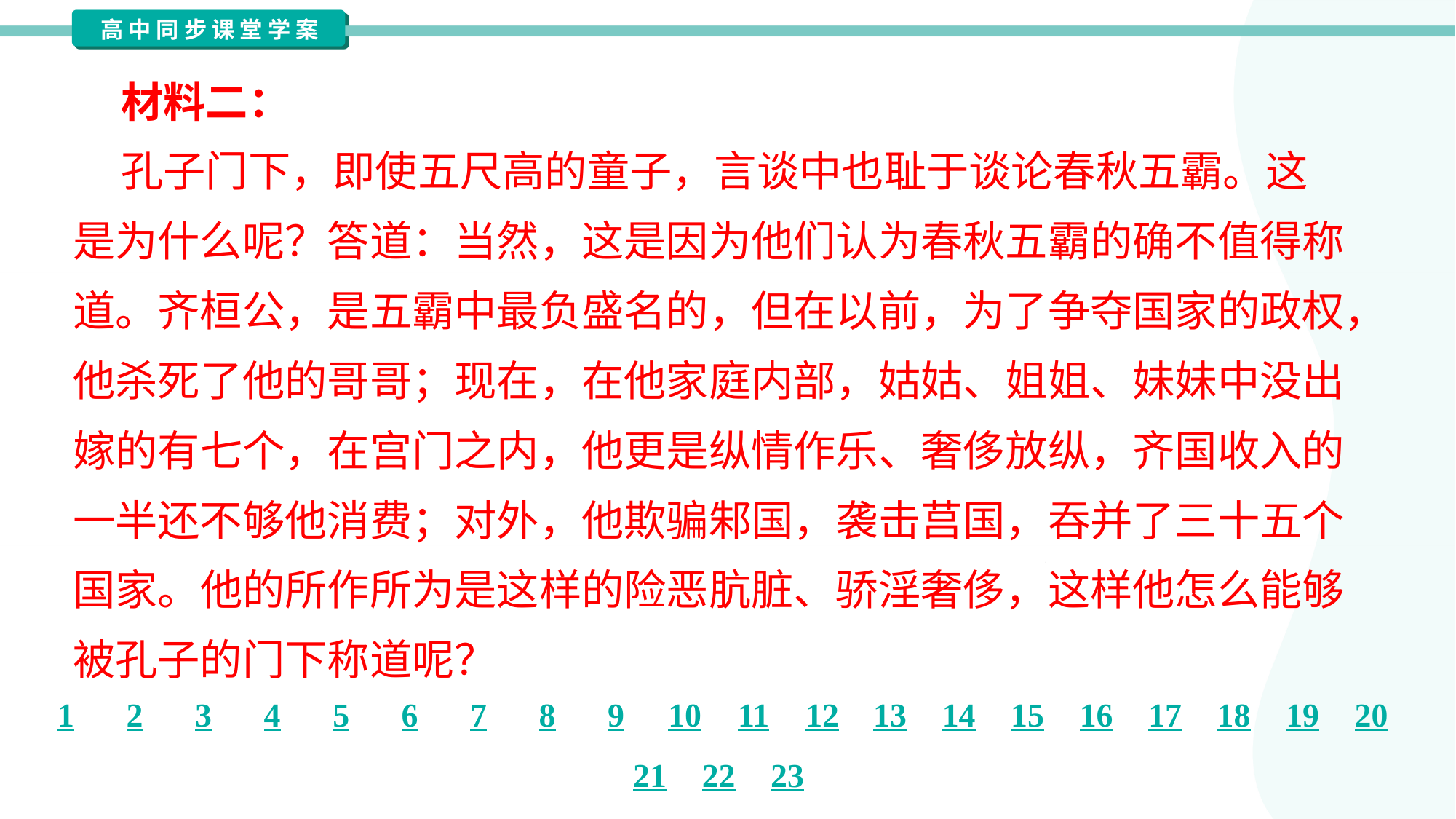

材料二：
    孔子门下，即使五尺高的童子，言谈中也耻于谈论春秋五霸。这
是为什么呢？答道：当然，这是因为他们认为春秋五霸的确不值得称
道。齐桓公，是五霸中最负盛名的，但在以前，为了争夺国家的政权，
他杀死了他的哥哥；现在，在他家庭内部，姑姑、姐姐、妹妹中没出
嫁的有七个，在宫门之内，他更是纵情作乐、奢侈放纵，齐国收入的
一半还不够他消费；对外，他欺骗邾国，袭击莒国，吞并了三十五个
国家。他的所作所为是这样的险恶肮脏、骄淫奢侈，这样他怎么能够
被孔子的门下称道呢？